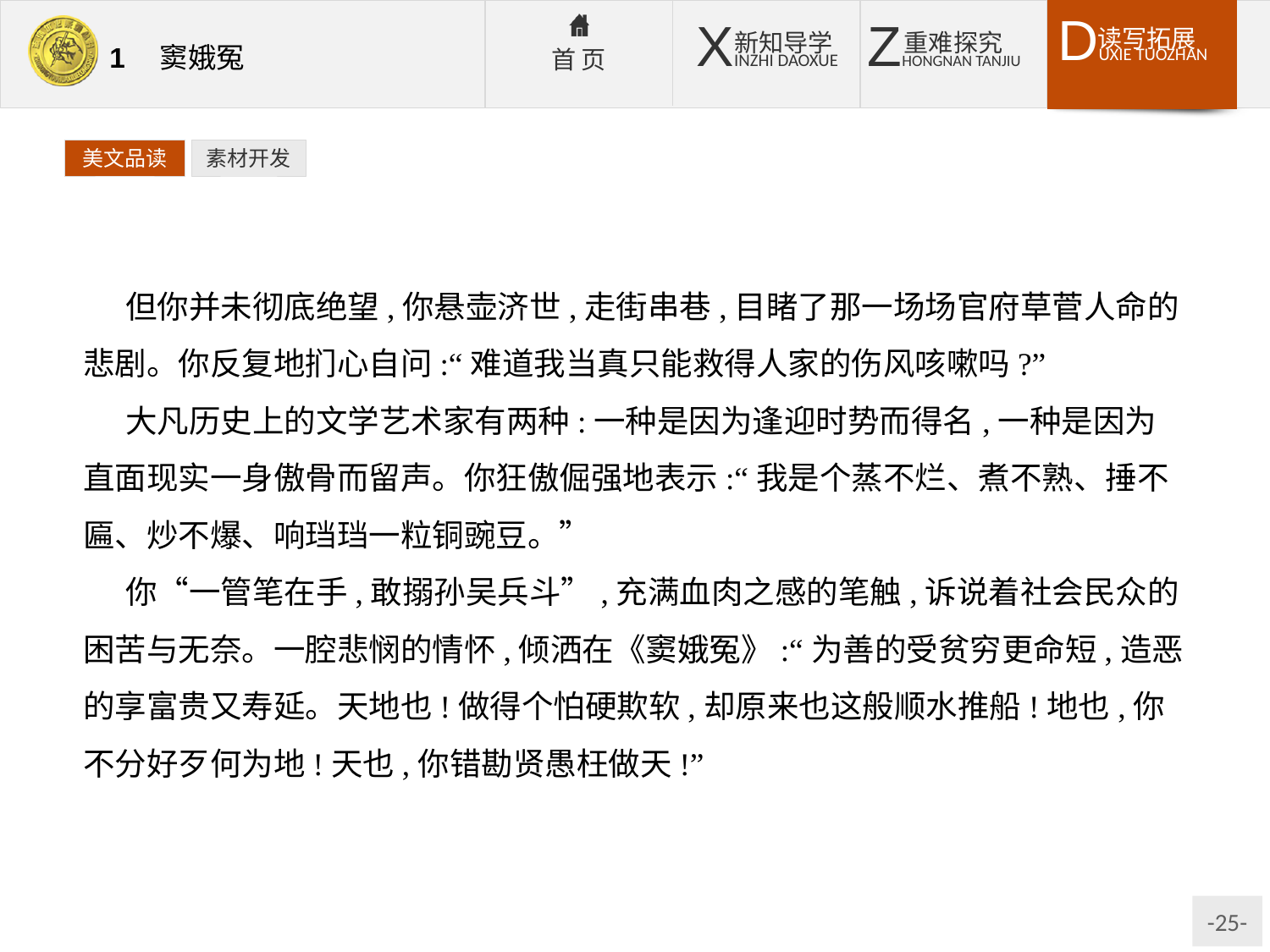

美文品读
素材开发
但你并未彻底绝望,你悬壶济世,走街串巷,目睹了那一场场官府草菅人命的悲剧。你反复地扪心自问:“难道我当真只能救得人家的伤风咳嗽吗?”
大凡历史上的文学艺术家有两种:一种是因为逢迎时势而得名,一种是因为直面现实一身傲骨而留声。你狂傲倔强地表示:“我是个蒸不烂、煮不熟、捶不匾、炒不爆、响珰珰一粒铜豌豆。”
你“一管笔在手,敢搦孙吴兵斗”,充满血肉之感的笔触,诉说着社会民众的困苦与无奈。一腔悲悯的情怀,倾洒在《窦娥冤》:“为善的受贫穷更命短,造恶的享富贵又寿延。天地也!做得个怕硬欺软,却原来也这般顺水推船!地也,你不分好歹何为地!天也,你错勘贤愚枉做天!”